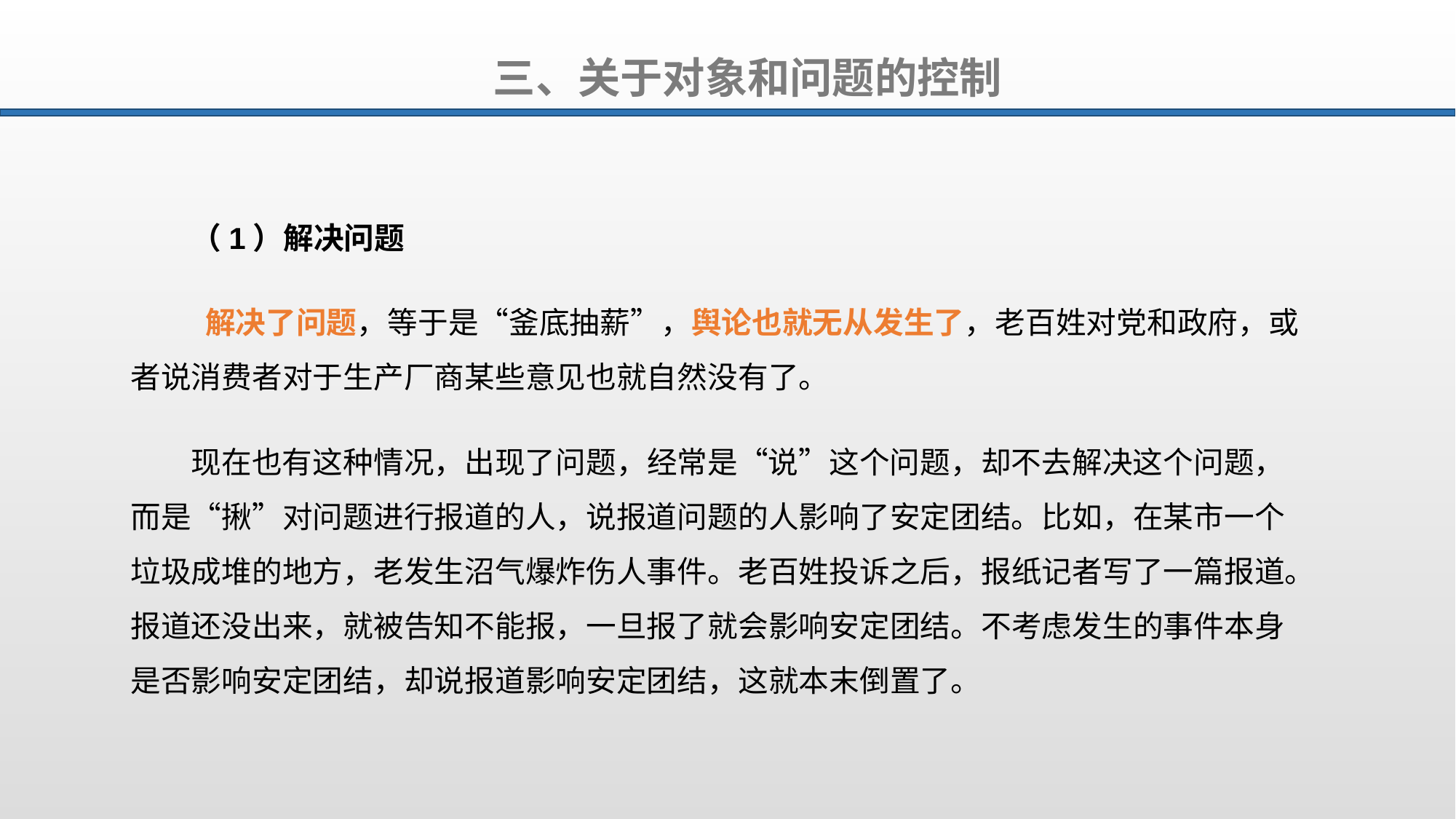

三、关于对象和问题的控制

（1）解决问题
 解决了问题，等于是“釜底抽薪”，舆论也就无从发生了，老百姓对党和政府，或者说消费者对于生产厂商某些意见也就自然没有了。
现在也有这种情况，出现了问题，经常是“说”这个问题，却不去解决这个问题，而是“揪”对问题进行报道的人，说报道问题的人影响了安定团结。比如，在某市一个垃圾成堆的地方，老发生沼气爆炸伤人事件。老百姓投诉之后，报纸记者写了一篇报道。报道还没出来，就被告知不能报，一旦报了就会影响安定团结。不考虑发生的事件本身是否影响安定团结，却说报道影响安定团结，这就本末倒置了。